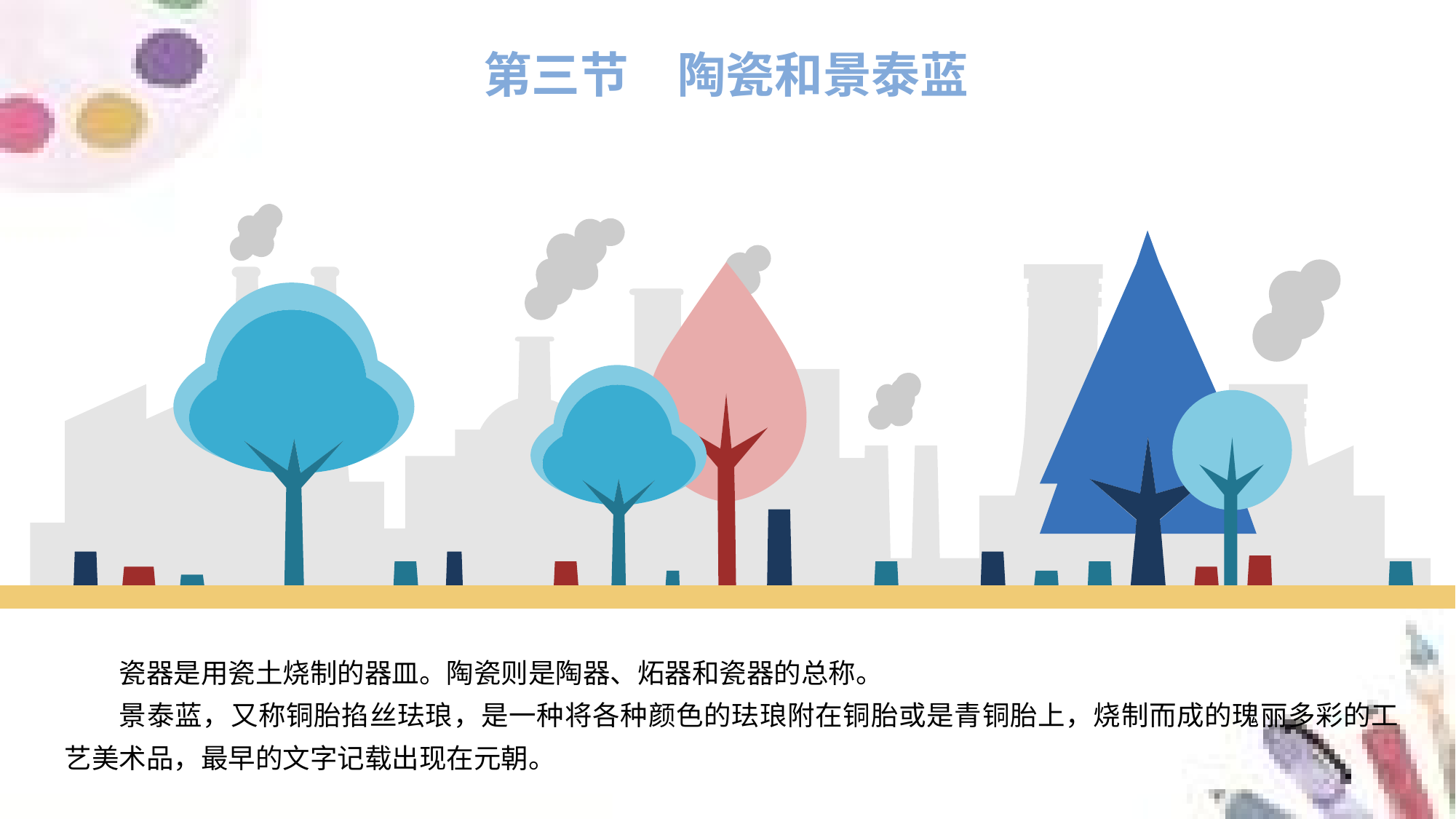

第三节　陶瓷和景泰蓝

瓷器是用瓷土烧制的器皿。陶瓷则是陶器、炻器和瓷器的总称。
景泰蓝，又称铜胎掐丝珐琅，是一种将各种颜色的珐琅附在铜胎或是青铜胎上，烧制而成的瑰丽多彩的工艺美术品，最早的文字记载出现在元朝。